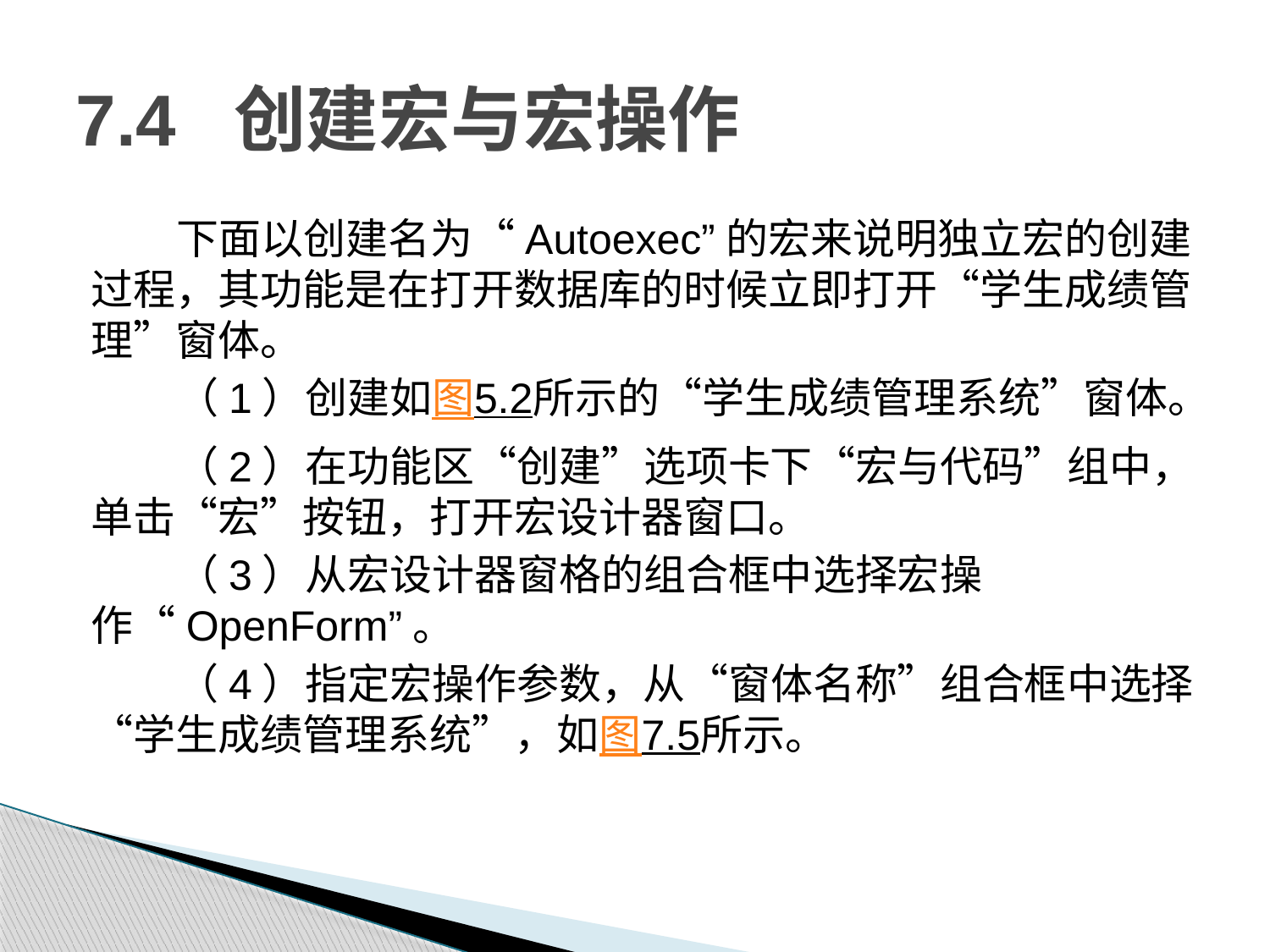

# 7.4  创建宏与宏操作
下面以创建名为“Autoexec”的宏来说明独立宏的创建过程，其功能是在打开数据库的时候立即打开“学生成绩管理”窗体。
（1）创建如图5.2所示的“学生成绩管理系统”窗体。
（2）在功能区“创建”选项卡下“宏与代码”组中，单击“宏”按钮，打开宏设计器窗口。
（3）从宏设计器窗格的组合框中选择宏操作“OpenForm”。
（4）指定宏操作参数，从“窗体名称”组合框中选择“学生成绩管理系统”，如图7.5所示。